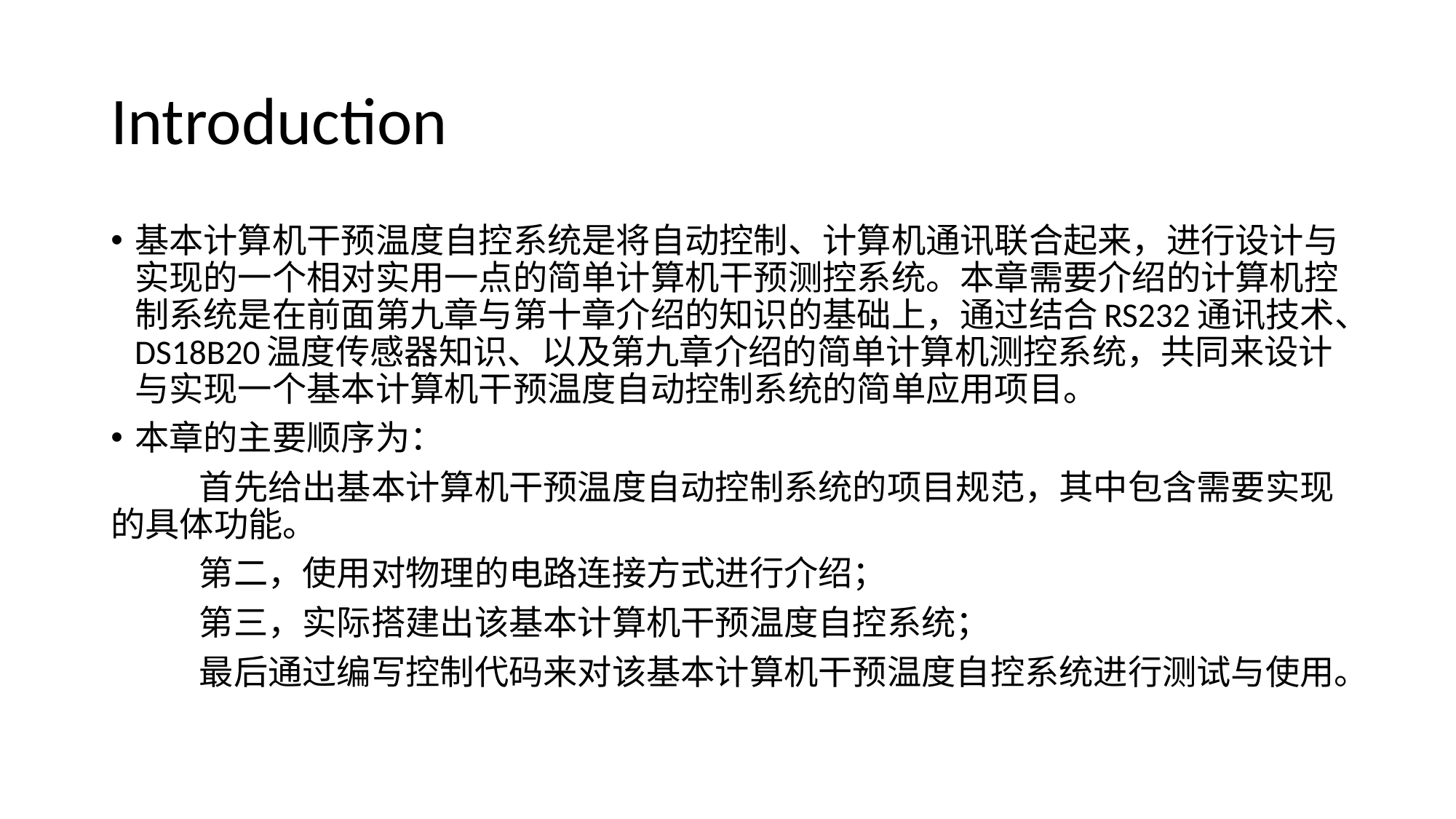

# Introduction
基本计算机干预温度自控系统是将自动控制、计算机通讯联合起来，进行设计与实现的一个相对实用一点的简单计算机干预测控系统。本章需要介绍的计算机控制系统是在前面第九章与第十章介绍的知识的基础上，通过结合RS232通讯技术、DS18B20温度传感器知识、以及第九章介绍的简单计算机测控系统，共同来设计与实现一个基本计算机干预温度自动控制系统的简单应用项目。
本章的主要顺序为：
	首先给出基本计算机干预温度自动控制系统的项目规范，其中包含需要实现的具体功能。
	第二，使用对物理的电路连接方式进行介绍；
	第三，实际搭建出该基本计算机干预温度自控系统；
	最后通过编写控制代码来对该基本计算机干预温度自控系统进行测试与使用。